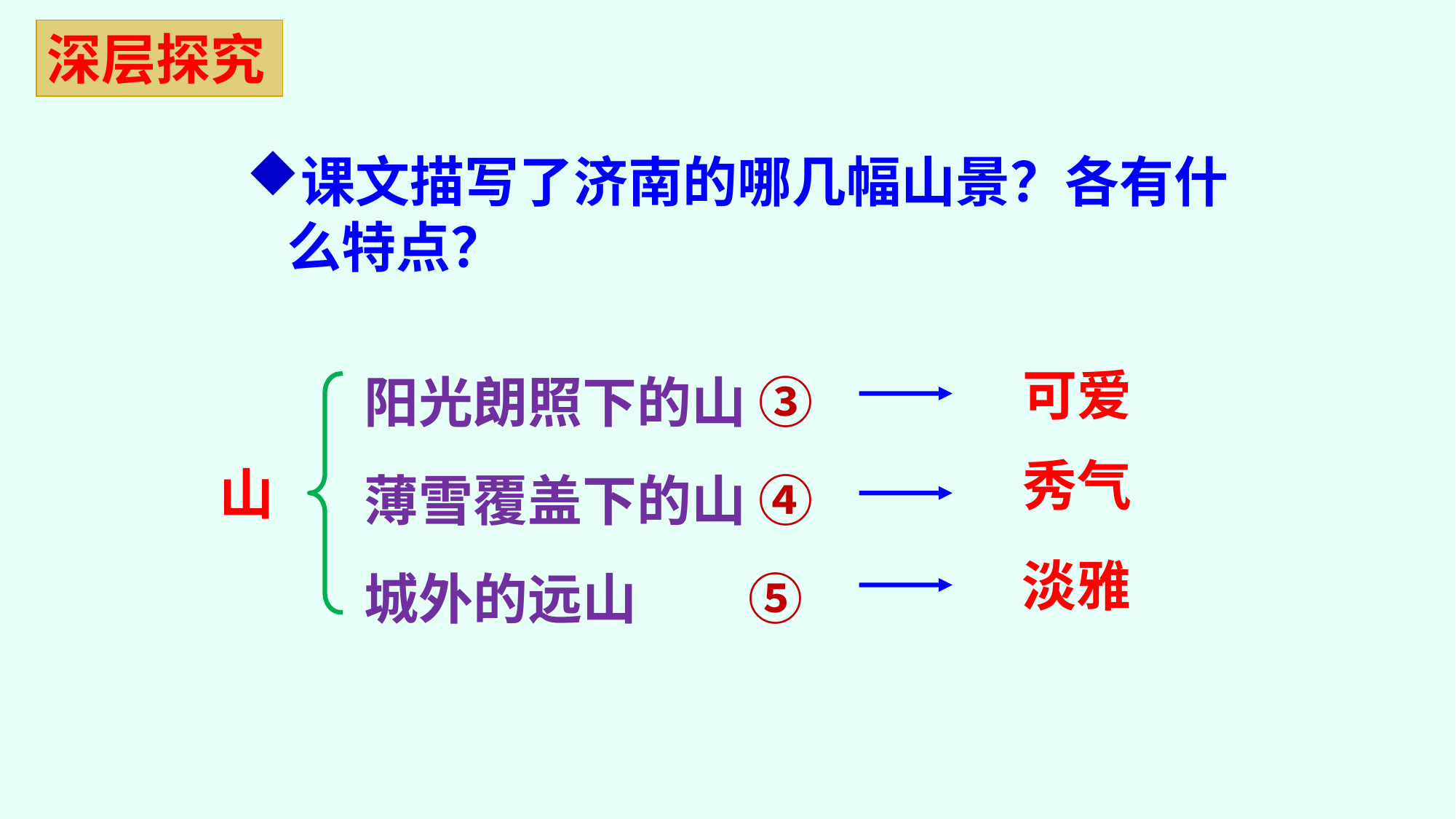

深层探究
课文描写了济南的哪几幅山景？各有什么特点？
阳光朗照下的山 ③
薄雪覆盖下的山 ④
城外的远山         ⑤
可爱

秀气
山

淡雅